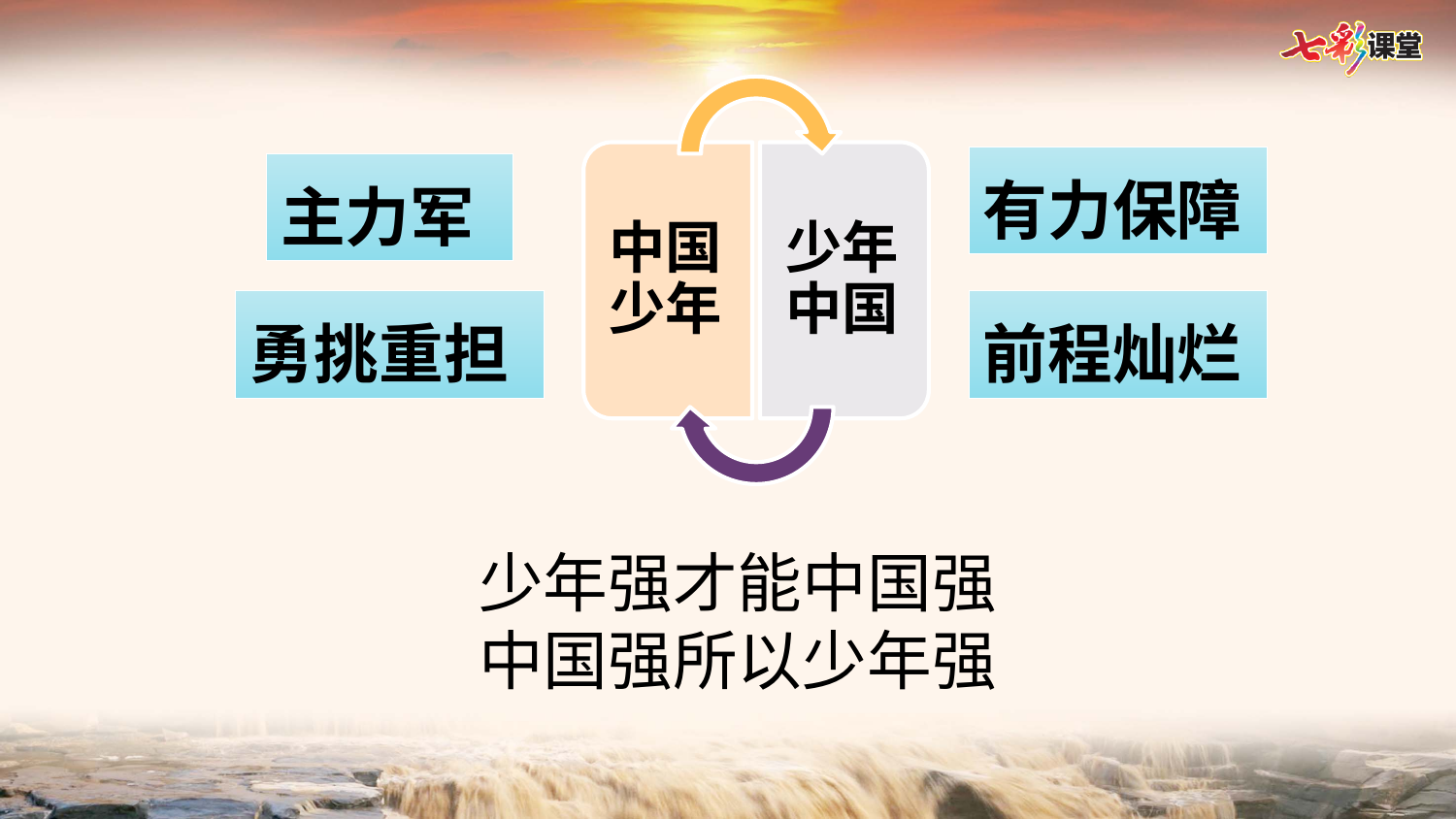

中国少年
少年中国
有力保障
主力军
勇挑重担
前程灿烂

少年强才能中国强
中国强所以少年强